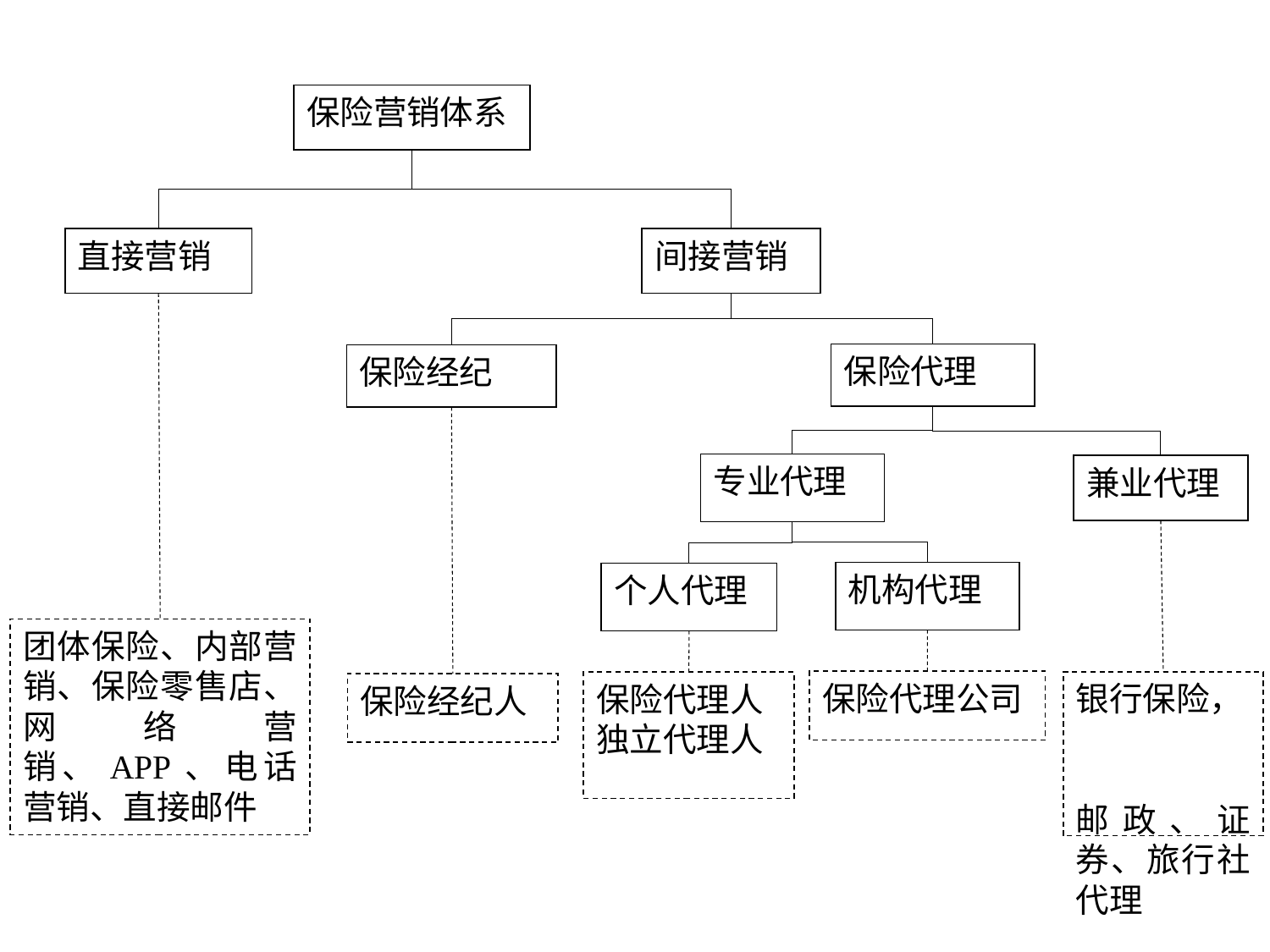

保险营销体系
直接营销
间接营销
保险代理
保险经纪
专业代理
兼业代理
机构代理
个人代理
团体保险、内部营销、保险零售店、网络营销、APP、电话营销、直接邮件
保险代理公司
银行保险，                                              邮政、证券、旅行社代理
保险代理人
独立代理人
保险经纪人